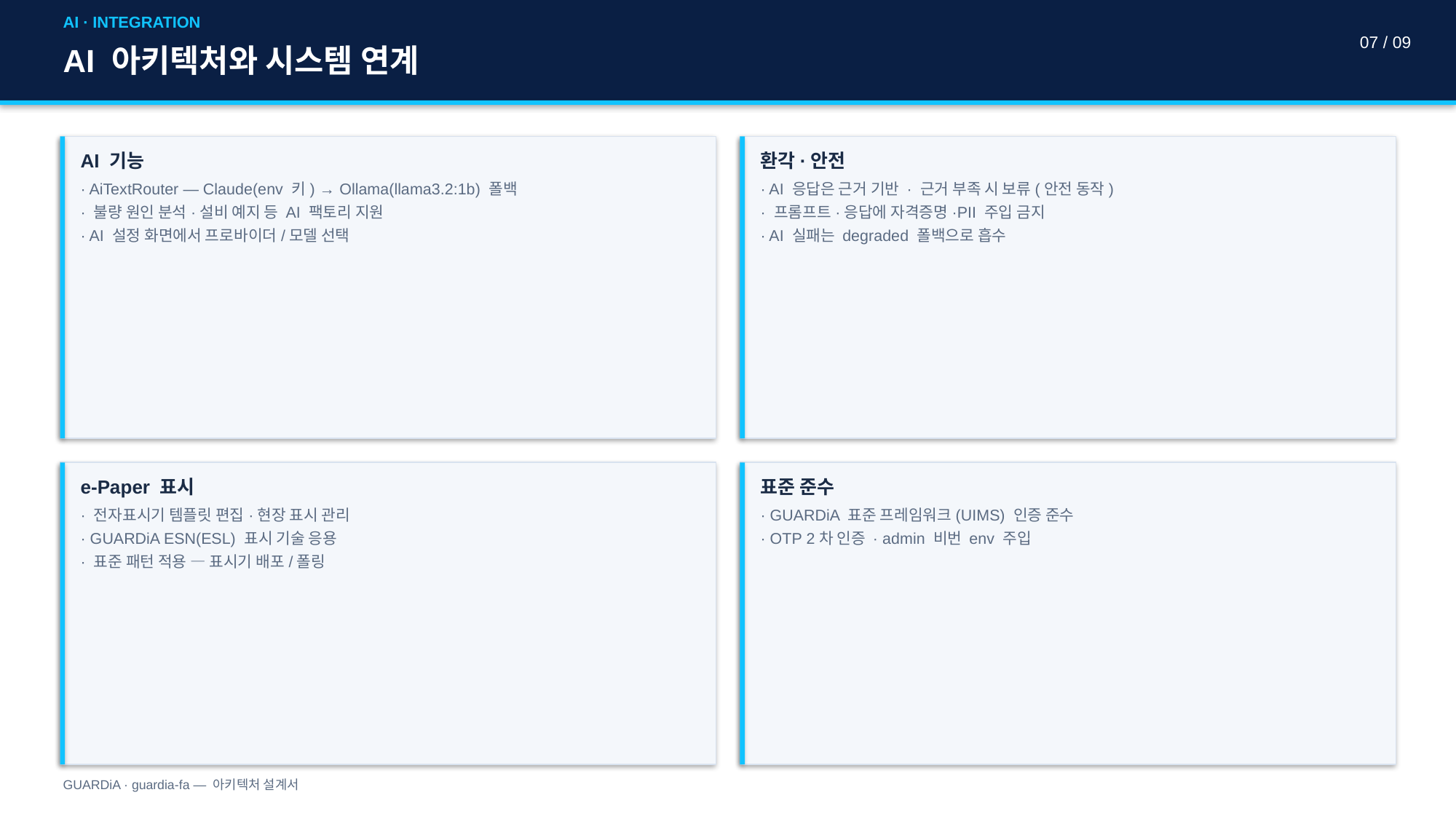

AI · INTEGRATION
07 / 09
AI 아키텍처와 시스템 연계

AI 기능
· AiTextRouter — Claude(env 키) → Ollama(llama3.2:1b) 폴백
· 불량 원인 분석·설비 예지 등 AI 팩토리 지원
· AI 설정 화면에서 프로바이더/모델 선택
환각·안전
· AI 응답은 근거 기반 · 근거 부족 시 보류(안전 동작)
· 프롬프트·응답에 자격증명·PII 주입 금지
· AI 실패는 degraded 폴백으로 흡수

e-Paper 표시
· 전자표시기 템플릿 편집·현장 표시 관리
· GUARDiA ESN(ESL) 표시 기술 응용
· 표준 패턴 적용 — 표시기 배포/폴링
표준 준수
· GUARDiA 표준 프레임워크(UIMS) 인증 준수
· OTP 2차 인증 · admin 비번 env 주입
GUARDiA · guardia-fa — 아키텍처 설계서